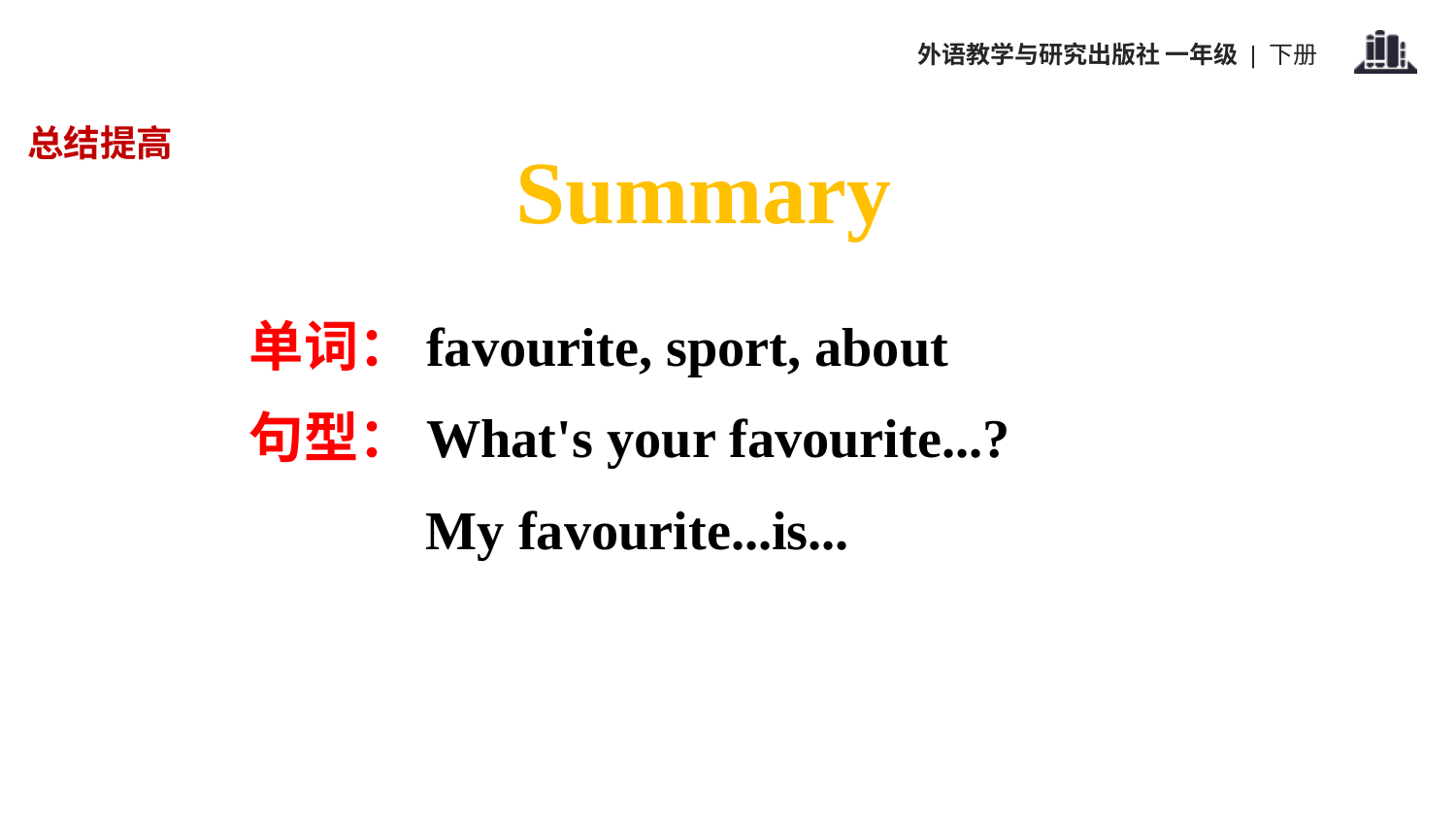

总结提高
Summary
单词：favourite, sport, about
句型：What's your favourite...?
             My favourite...is...